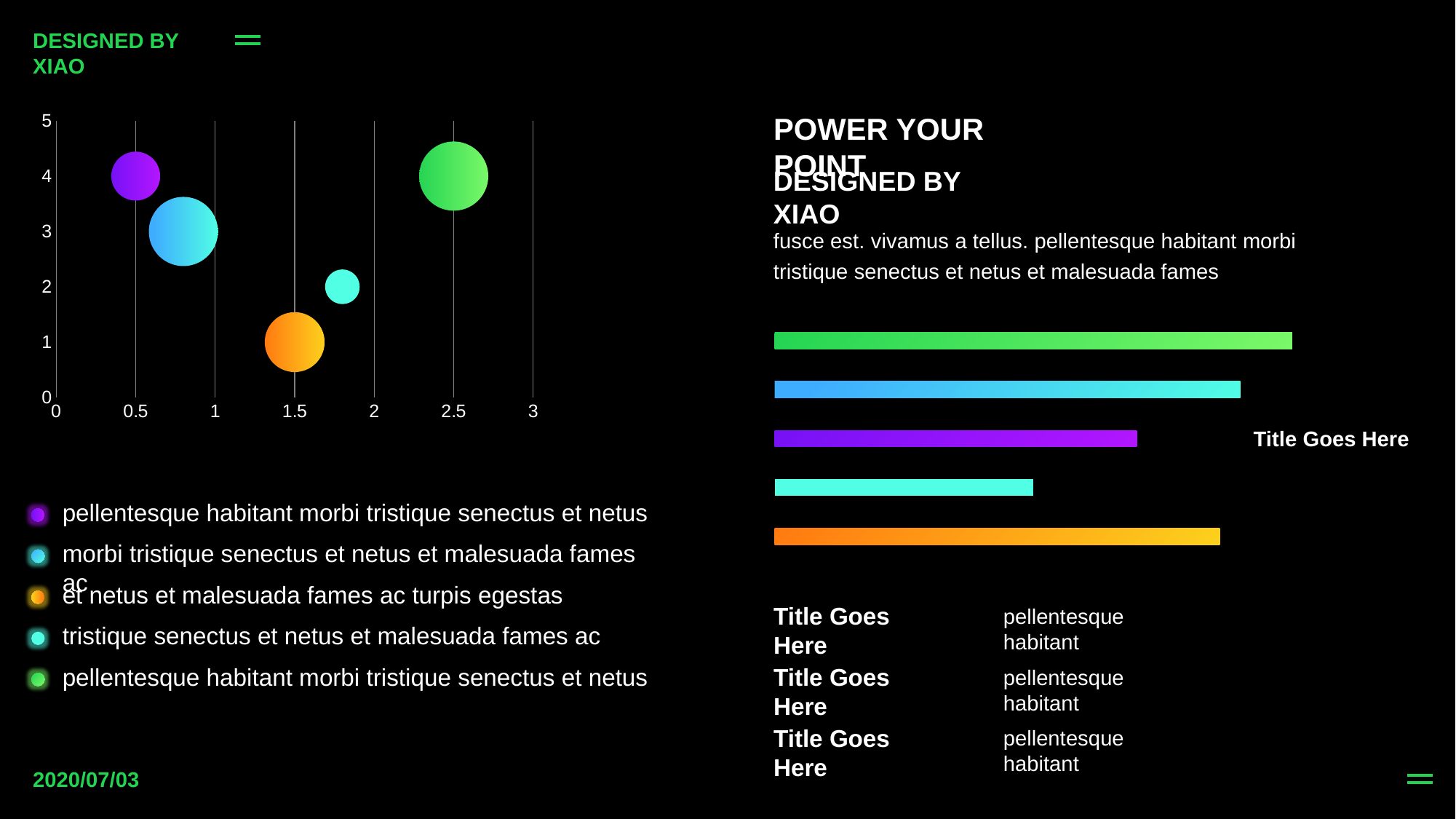

DESIGNED BY XIAO

### Chart

| Category | Y 值 |
|---|---|
POWER YOUR POINT
DESIGNED BY XIAO
fusce est. vivamus a tellus. pellentesque habitant morbi tristique senectus et netus et malesuada fames

### Chart

| Category | 系列 1 |
|---|---|
| text here | 4.3 |
| text here | 2.5 |
| text here | 3.5 |
| text here | 4.5 |
| text here | 5.0 |
Title Goes Here
pellentesque habitant morbi tristique senectus et netus

morbi tristique senectus et netus et malesuada fames ac

et netus et malesuada fames ac turpis egestas

Title Goes Here
pellentesque      habitant
tristique senectus et netus et malesuada fames ac

pellentesque habitant morbi tristique senectus et netus
Title Goes Here
pellentesque      habitant

Title Goes Here
pellentesque      habitant
2020/07/03